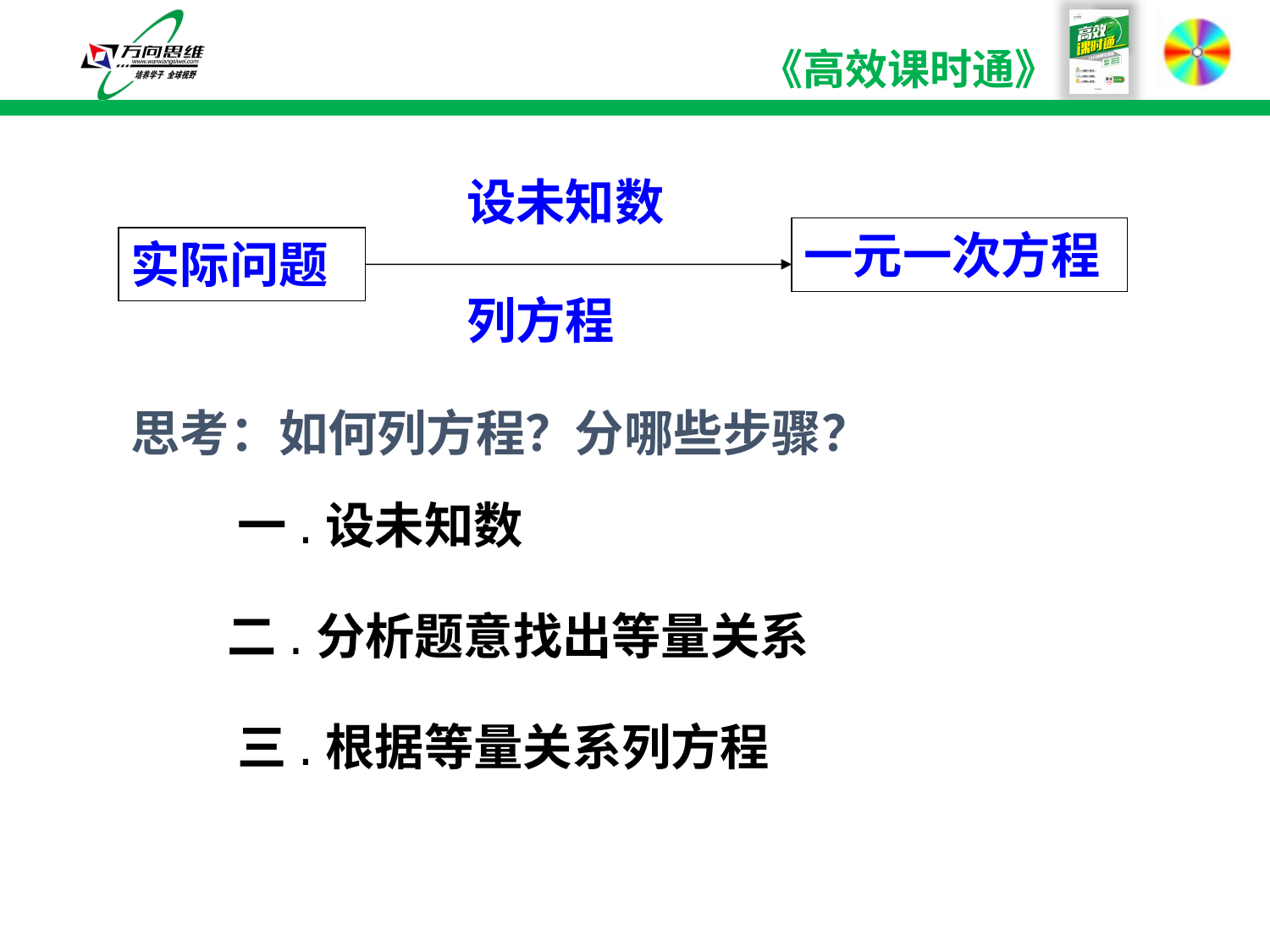

设未知数

     列方程
一元一次方程
实际问题

思考：如何列方程？分哪些步骤？
一.设未知数
二.分析题意找出等量关系
三.根据等量关系列方程